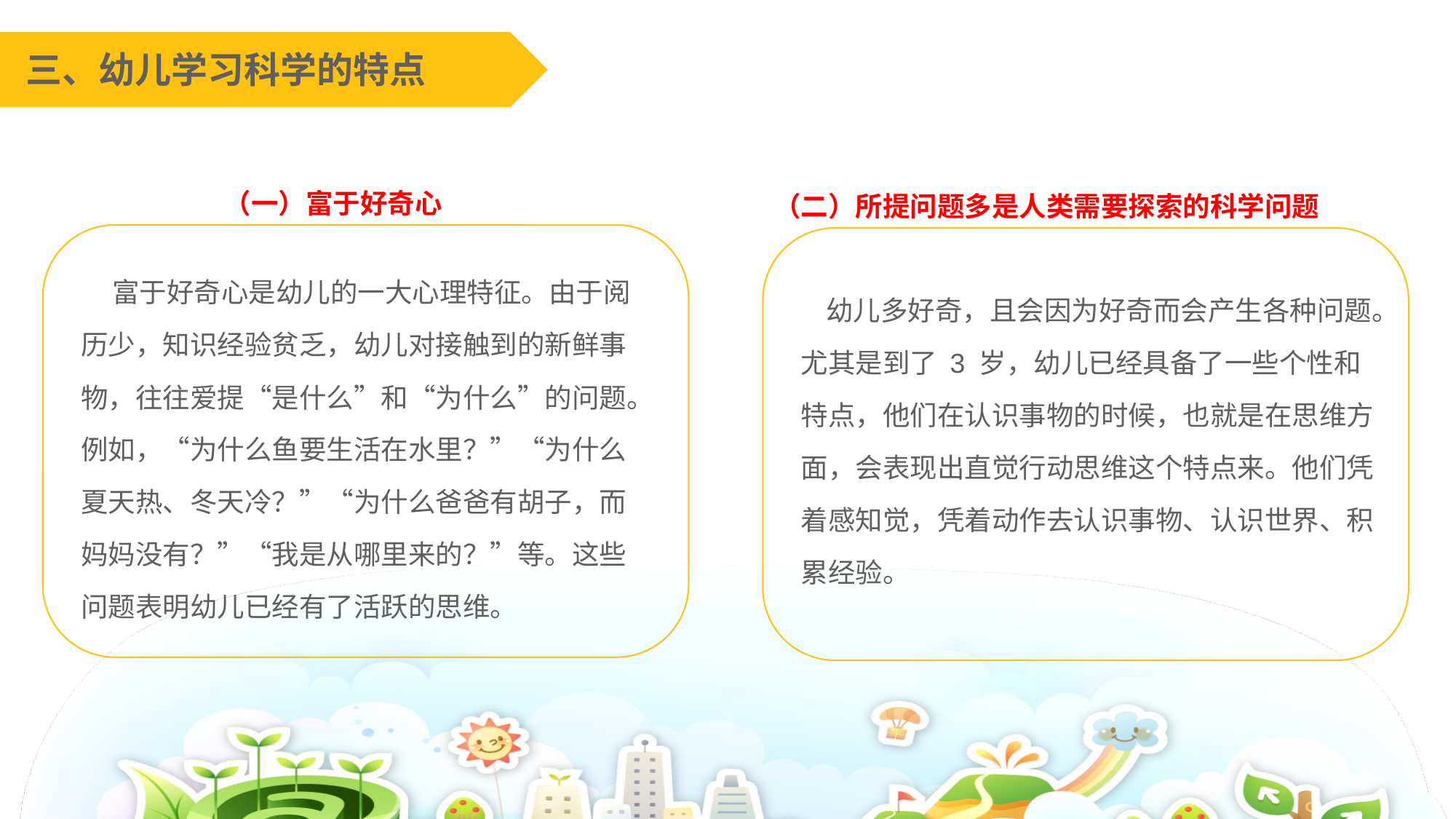

三、幼儿学习科学的特点

（一）富于好奇心
（二）所提问题多是人类需要探索的科学问题

    富于好奇心是幼儿的一大心理特征。由于阅历少，知识经验贫乏，幼儿对接触到的新鲜事物，往往爱提“是什么”和“为什么”的问题。例如，“为什么鱼要生活在水里？”“为什么夏天热、冬天冷？”“为什么爸爸有胡子，而妈妈没有？”“我是从哪里来的？”等。这些问题表明幼儿已经有了活跃的思维。
   幼儿多好奇，且会因为好奇而会产生各种问题。尤其是到了 3 岁，幼儿已经具备了一些个性和特点，他们在认识事物的时候，也就是在思维方面，会表现出直觉行动思维这个特点来。他们凭着感知觉，凭着动作去认识事物、认识世界、积累经验。